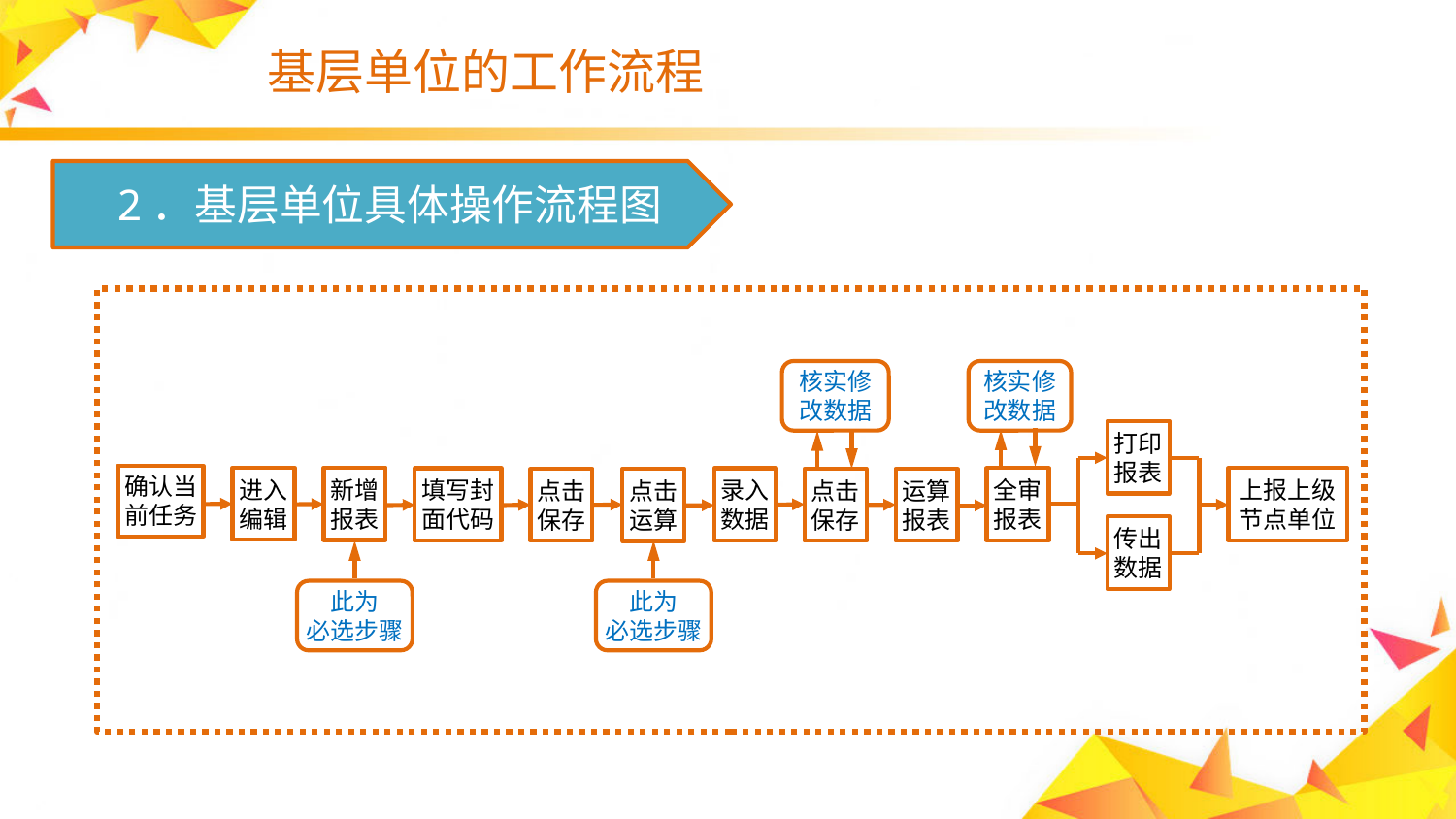

# 基层单位的工作流程
　2．基层单位具体操作流程图

核实修改数据
核实修改数据
打印报表
确认当前任务
新增
报表
进入编辑
上报上级节点单位
全审报表
填写封面代码
录入数据
点击
保存
运算
报表
点击
保存
点击
运算
传出数据
此为
必选步骤
此为
必选步骤